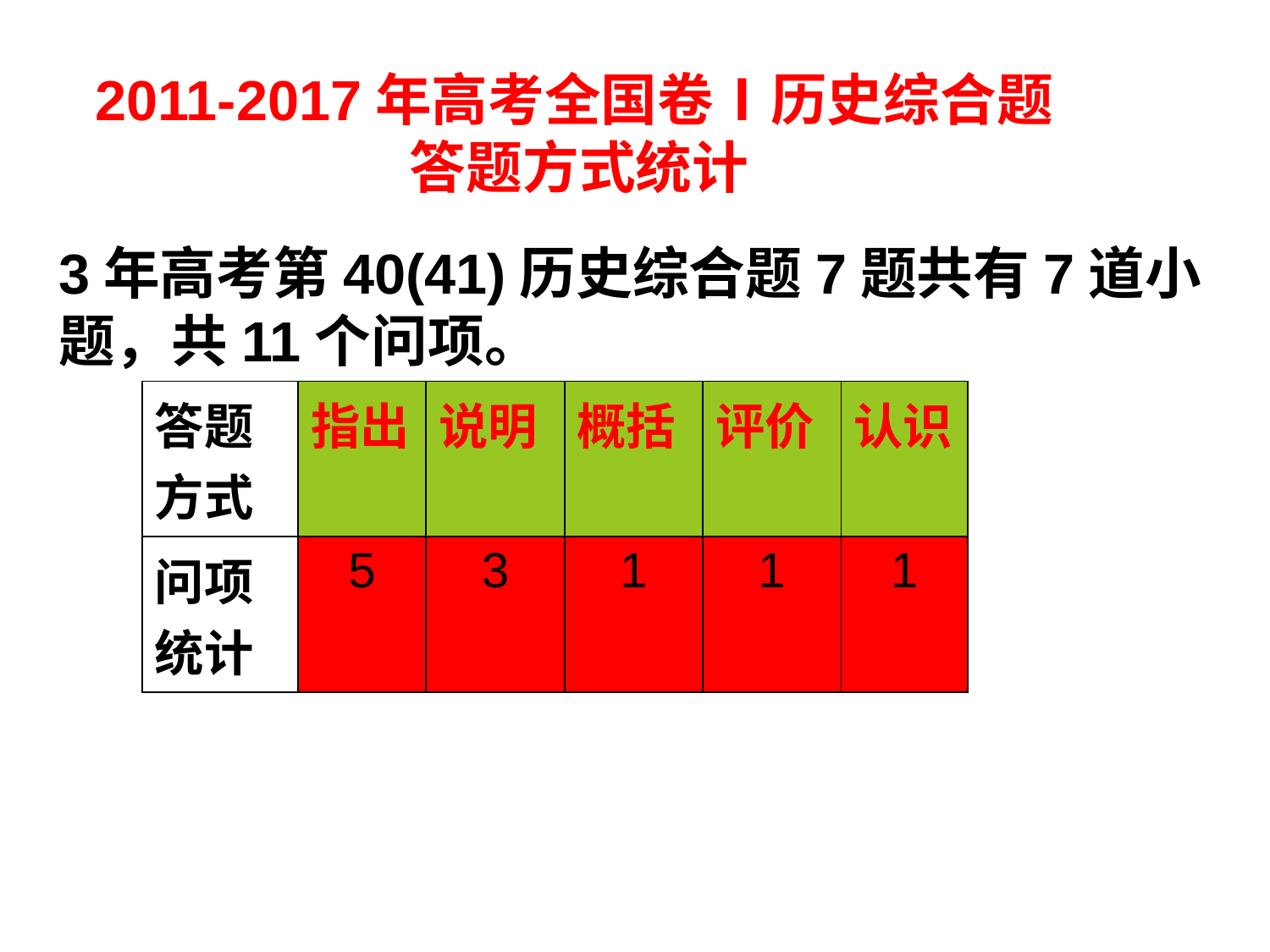

2011-2017年高考全国卷Ⅰ历史综合题
                        答题方式统计
3年高考第40(41)历史综合题7题共有7道小题，共11个问项。
| 答题 方式 | 指出 | 说明 | 概括 | 评价 | 认识 |
| --- | --- | --- | --- | --- | --- |
| 问项统计 | 5 | 3 | 1 | 1 | 1 |